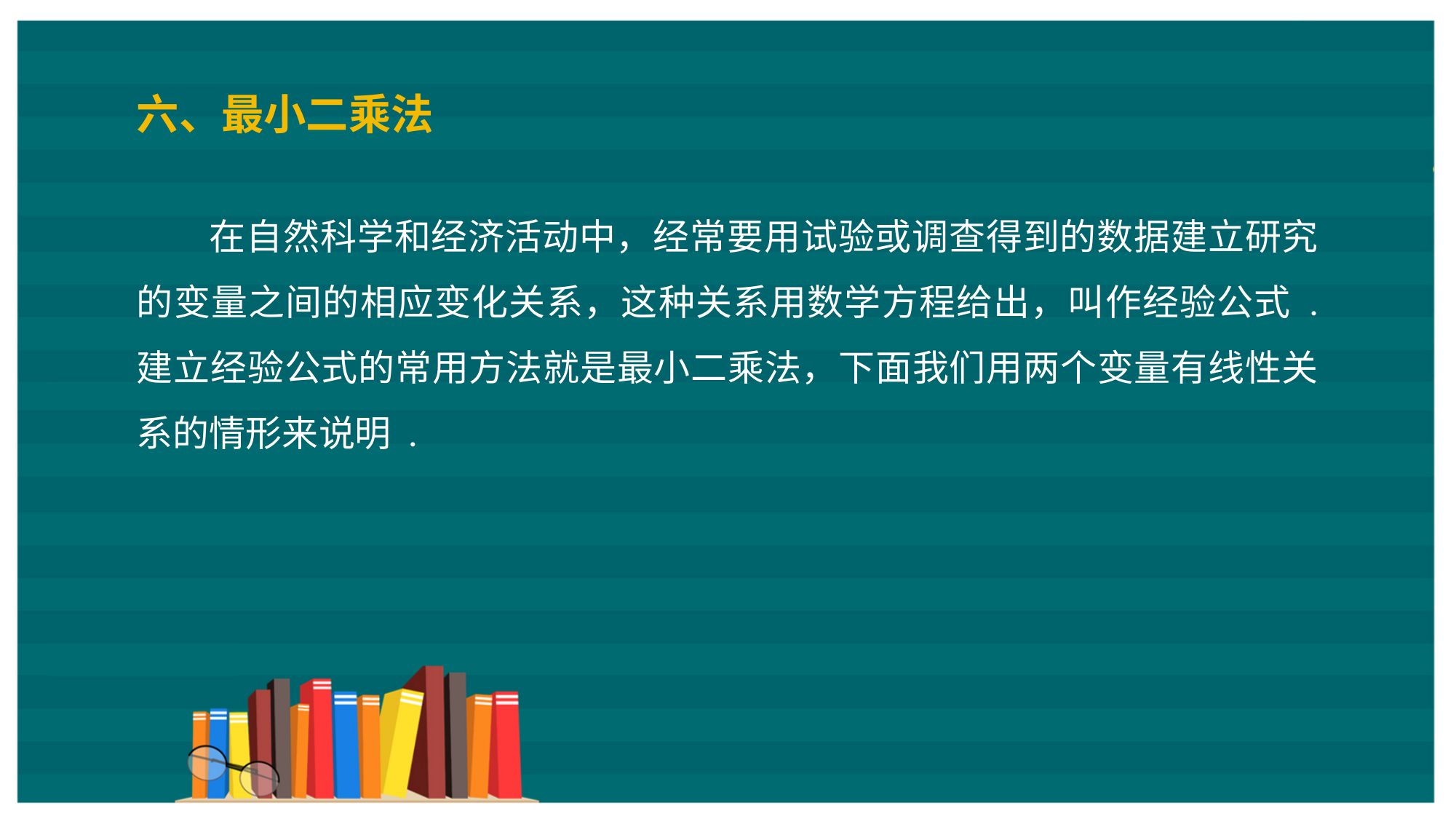

六、最小二乘法
在自然科学和经济活动中，经常要用试验或调查得到的数据建立研究的变量之间的相应变化关系，这种关系用数学方程给出，叫作经验公式 . 建立经验公式的常用方法就是最小二乘法，下面我们用两个变量有线性关系的情形来说明 .